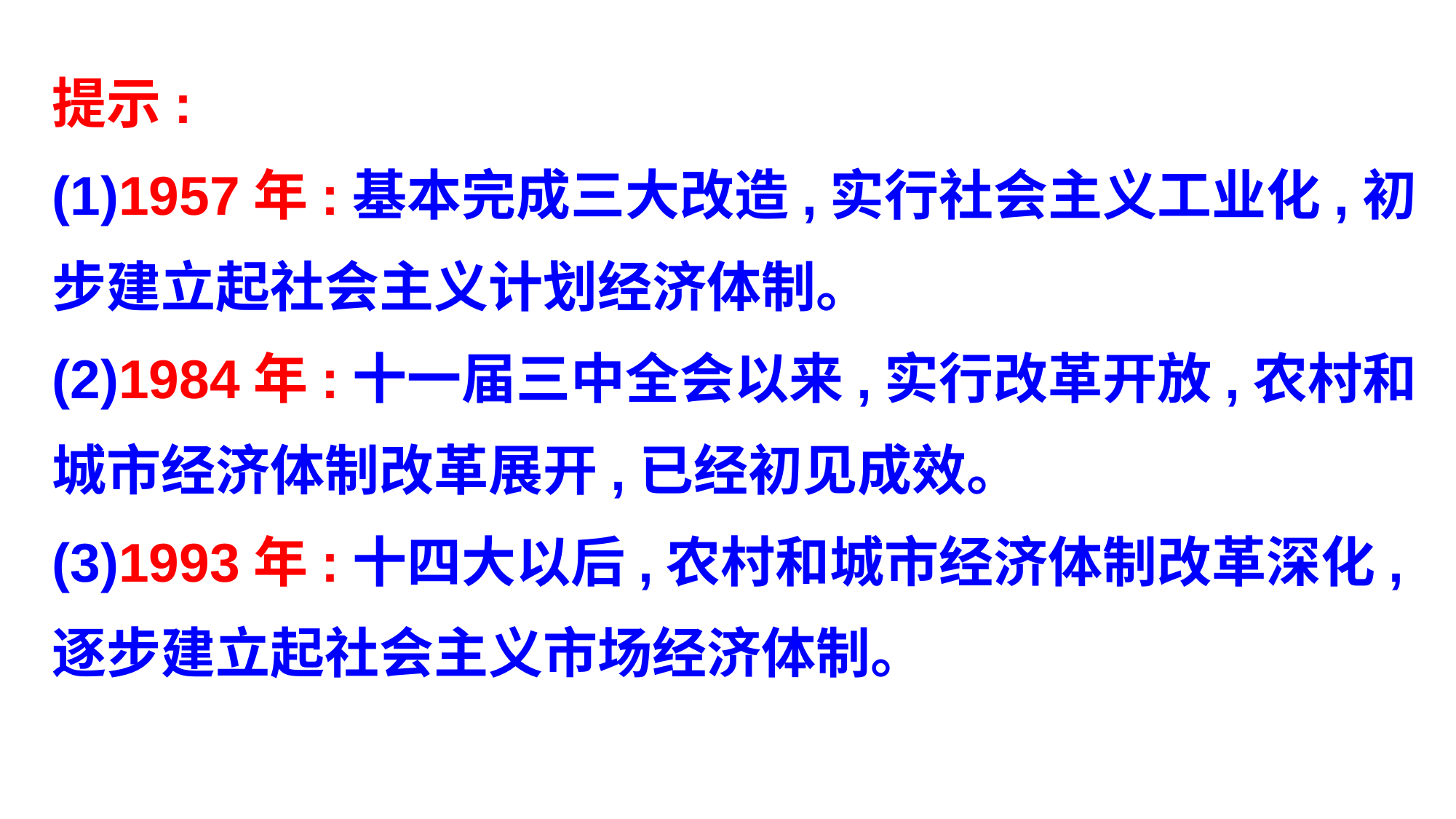

提示:
(1)1957年:基本完成三大改造,实行社会主义工业化,初步建立起社会主义计划经济体制。
(2)1984年:十一届三中全会以来,实行改革开放,农村和城市经济体制改革展开,已经初见成效。
(3)1993年:十四大以后,农村和城市经济体制改革深化,逐步建立起社会主义市场经济体制。